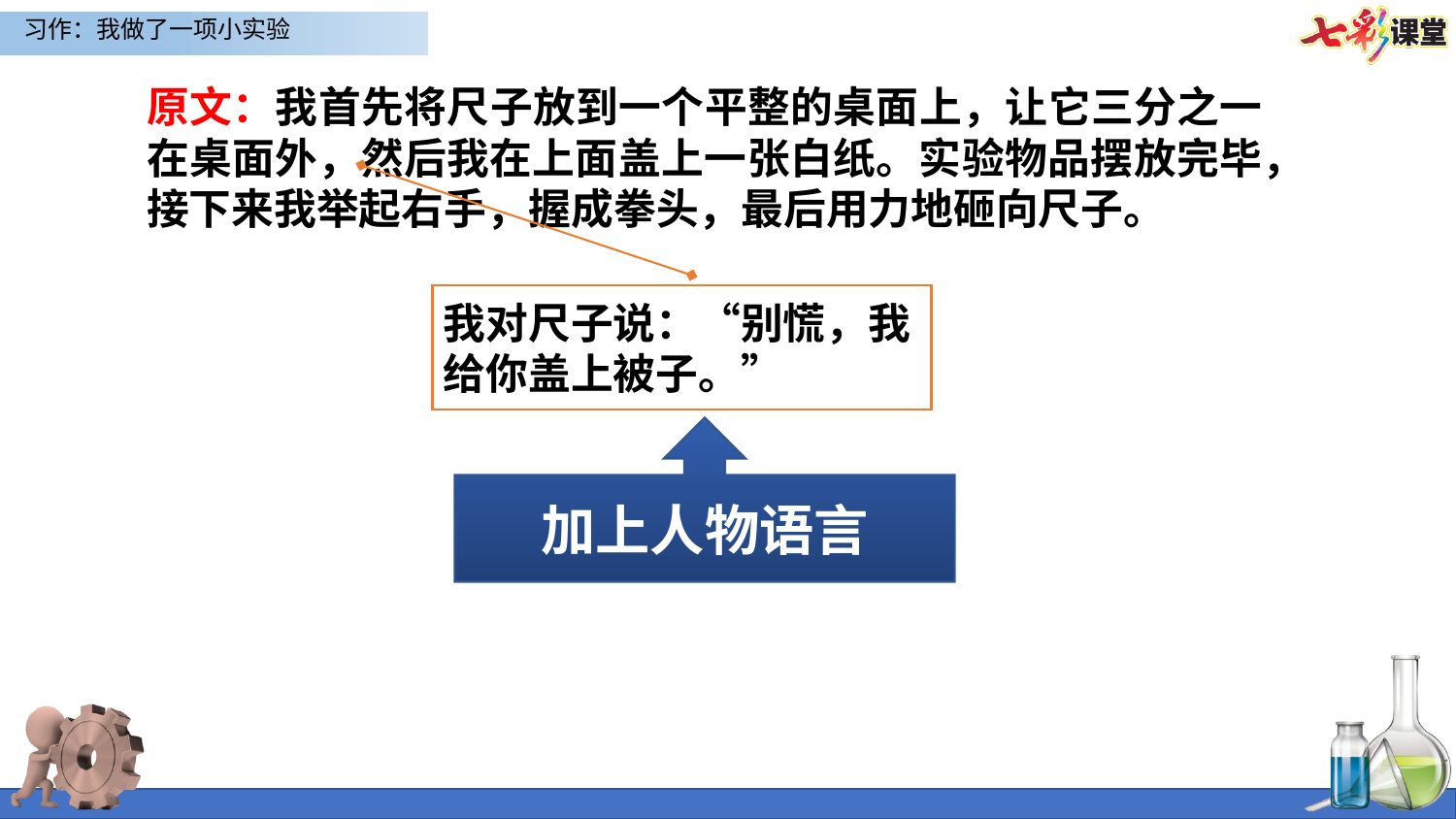

原文：我首先将尺子放到一个平整的桌面上，让它三分之一在桌面外，然后我在上面盖上一张白纸。实验物品摆放完毕，接下来我举起右手，握成拳头，最后用力地砸向尺子。

我对尺子说：“别慌，我给你盖上被子。”
加上人物语言